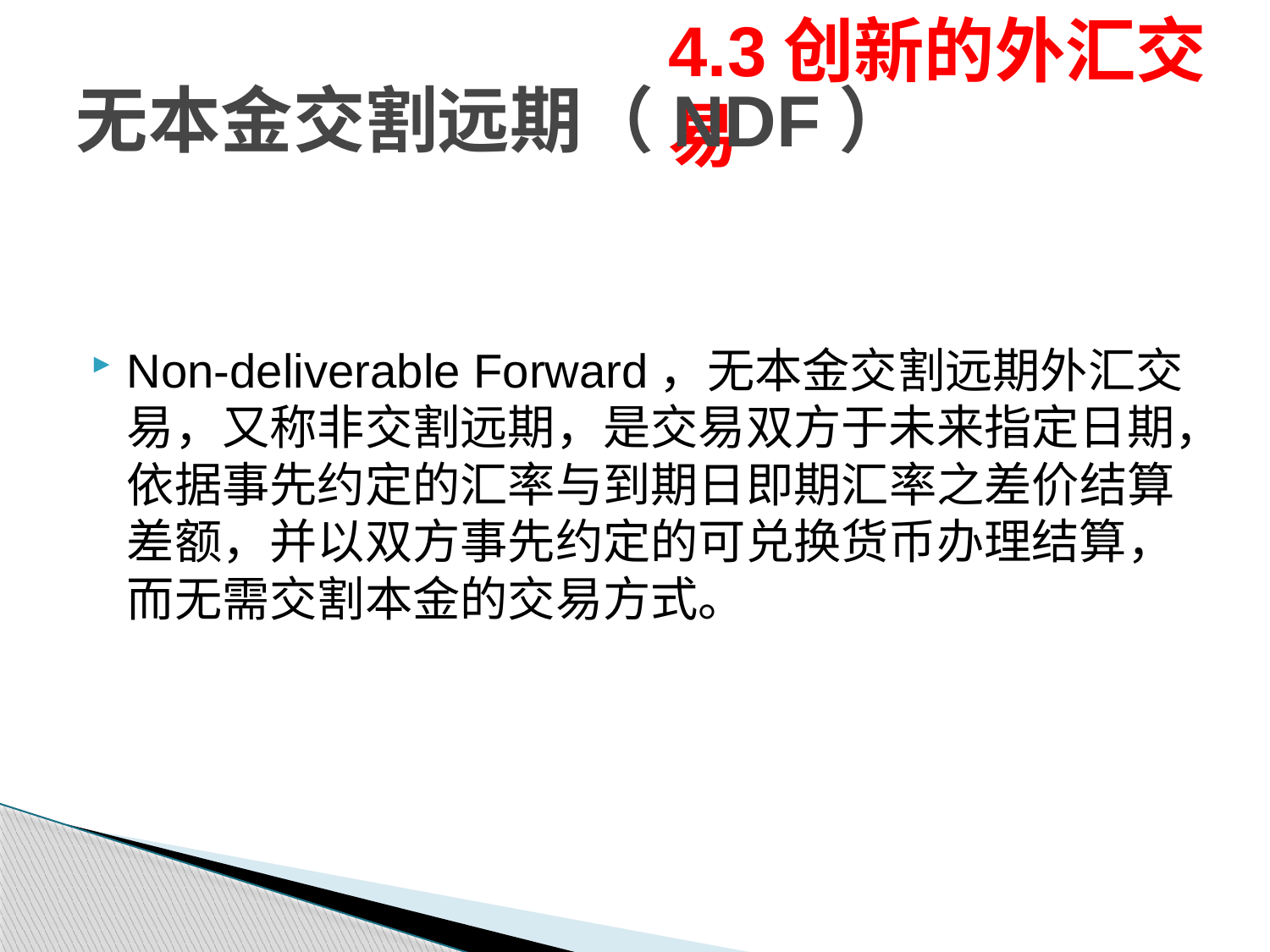

# 无本金交割远期（NDF）

Non-deliverable Forward，无本金交割远期外汇交易，又称非交割远期，是交易双方于未来指定日期，依据事先约定的汇率与到期日即期汇率之差价结算差额，并以双方事先约定的可兑换货币办理结算，而无需交割本金的交易方式。